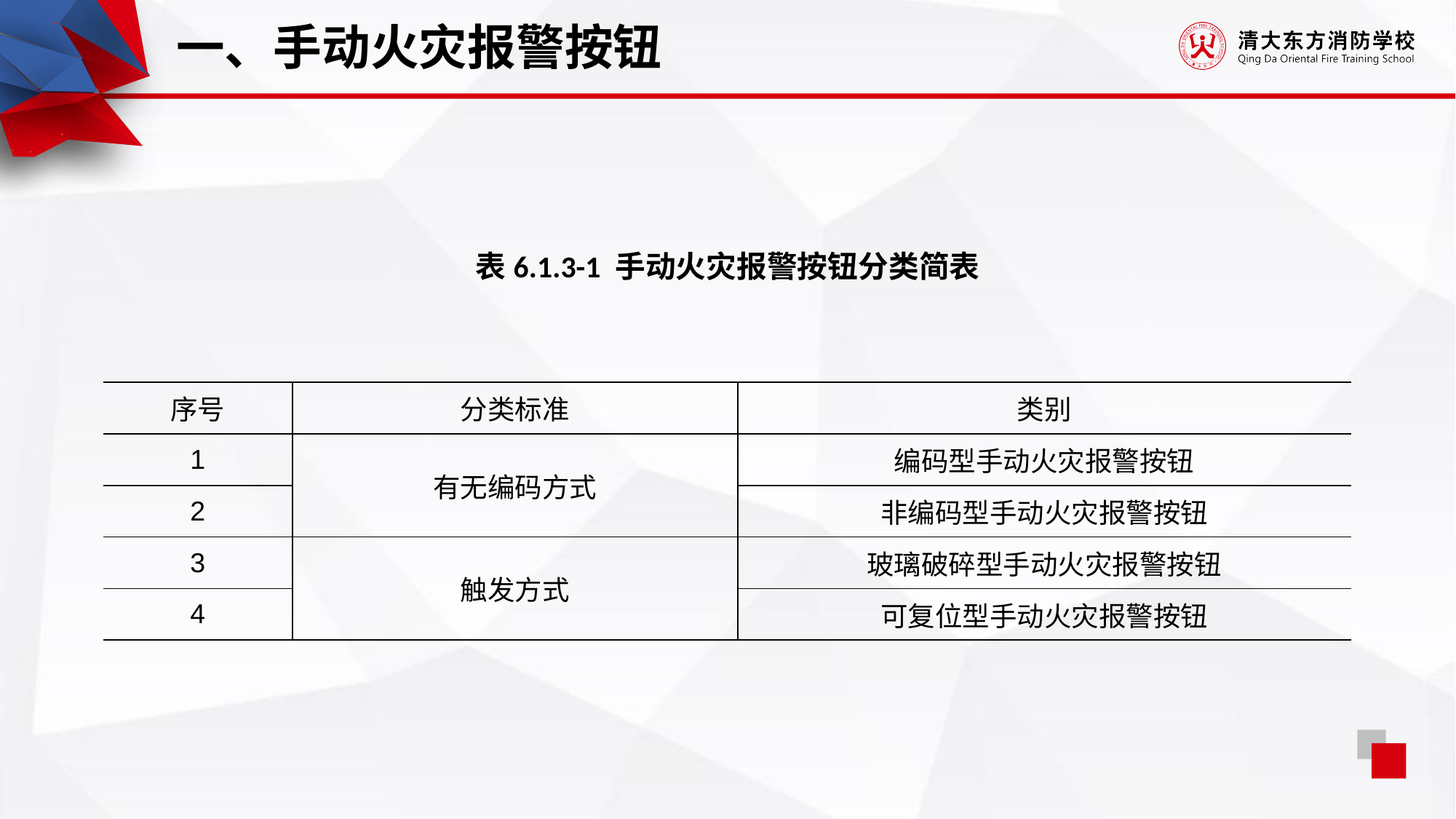

一、手动火灾报警按钮

表6.1.3-1 手动火灾报警按钮分类简表
| 序号 | 分类标准 | 类别 |
| --- | --- | --- |
| 1 | 有无编码方式 | 编码型手动火灾报警按钮 |
| 2 |  | 非编码型手动火灾报警按钮 |
| 3 | 触发方式 | 玻璃破碎型手动火灾报警按钮 |
| 4 |  | 可复位型手动火灾报警按钮 |